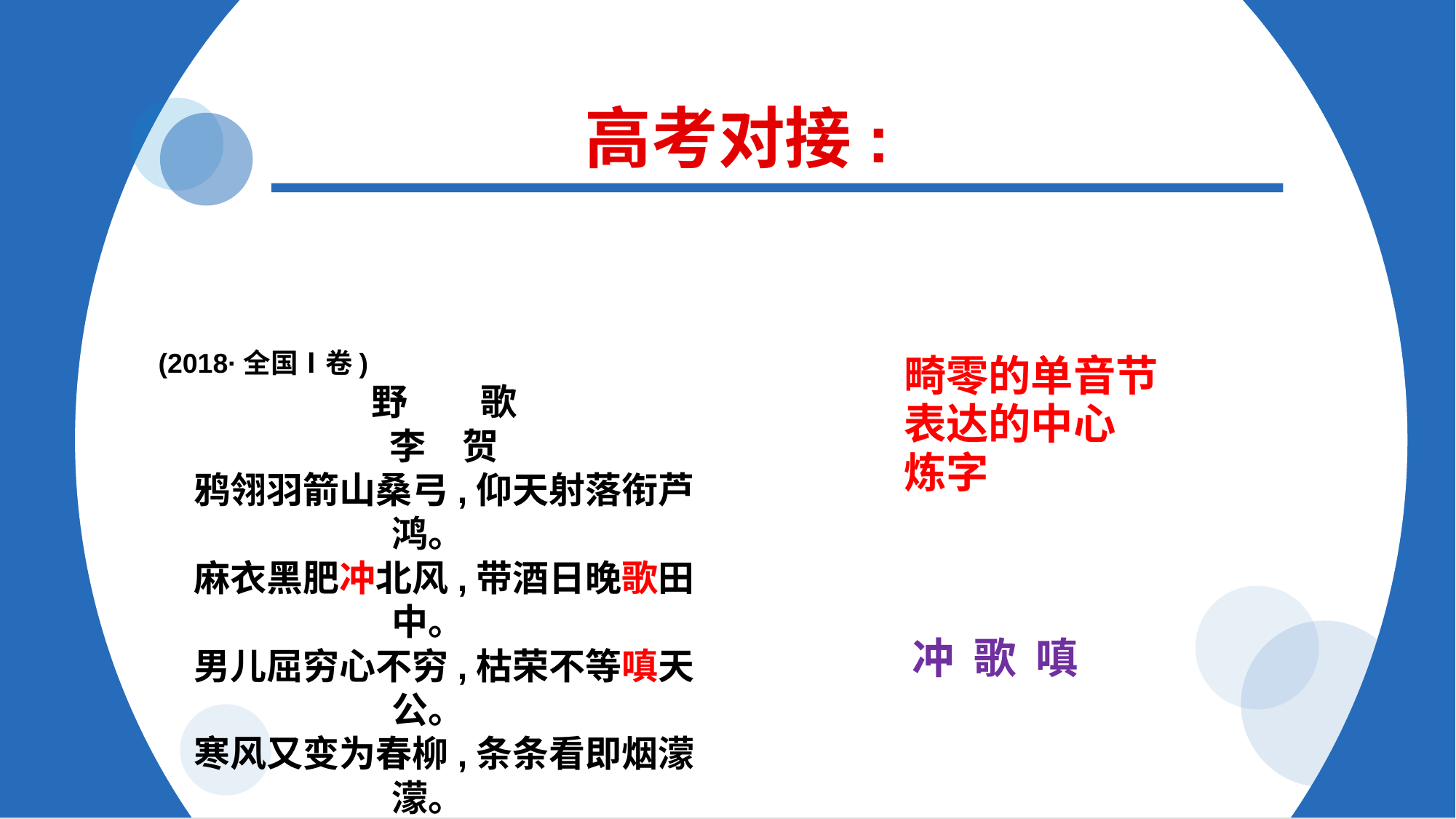

高考对接:

(2018·全国Ⅰ卷)
野　　歌
李　贺
鸦翎羽箭山桑弓,仰天射落衔芦鸿。
麻衣黑肥冲北风,带酒日晚歌田中。
男儿屈穷心不穷,枯荣不等嗔天公。
寒风又变为春柳,条条看即烟濛濛。
畸零的单音节
表达的中心
炼字

冲  歌  嗔